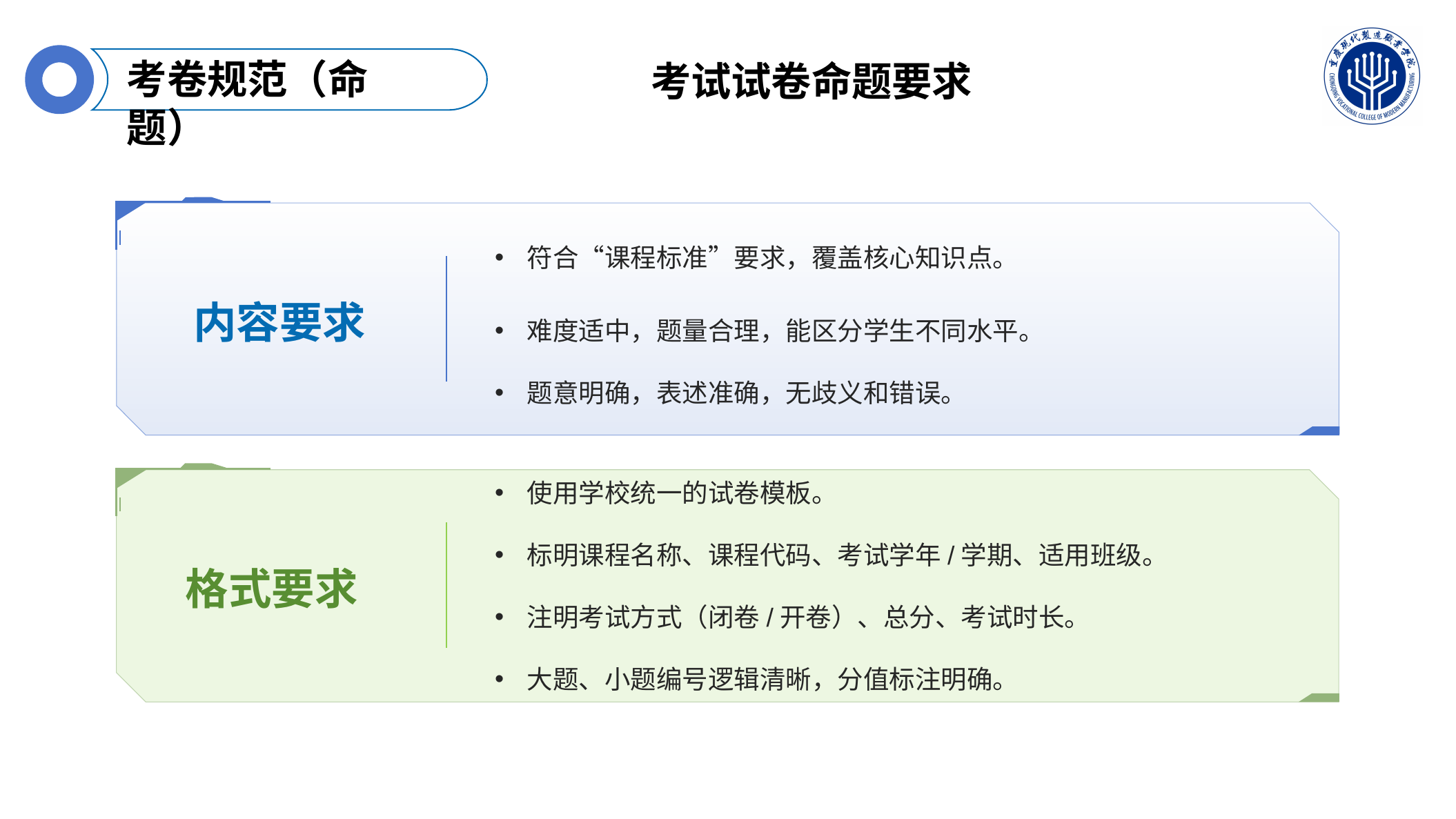

考卷规范（命题）
考试试卷命题要求

符合“课程标准”要求，覆盖核心知识点。

难度适中，题量合理，能区分学生不同水平。

题意明确，表述准确，无歧义和错误。
内容要求

使用学校统一的试卷模板。

标明课程名称、课程代码、考试学年/学期、适用班级。

注明考试方式（闭卷/开卷）、总分、考试时长。

大题、小题编号逻辑清晰，分值标注明确。
格式要求